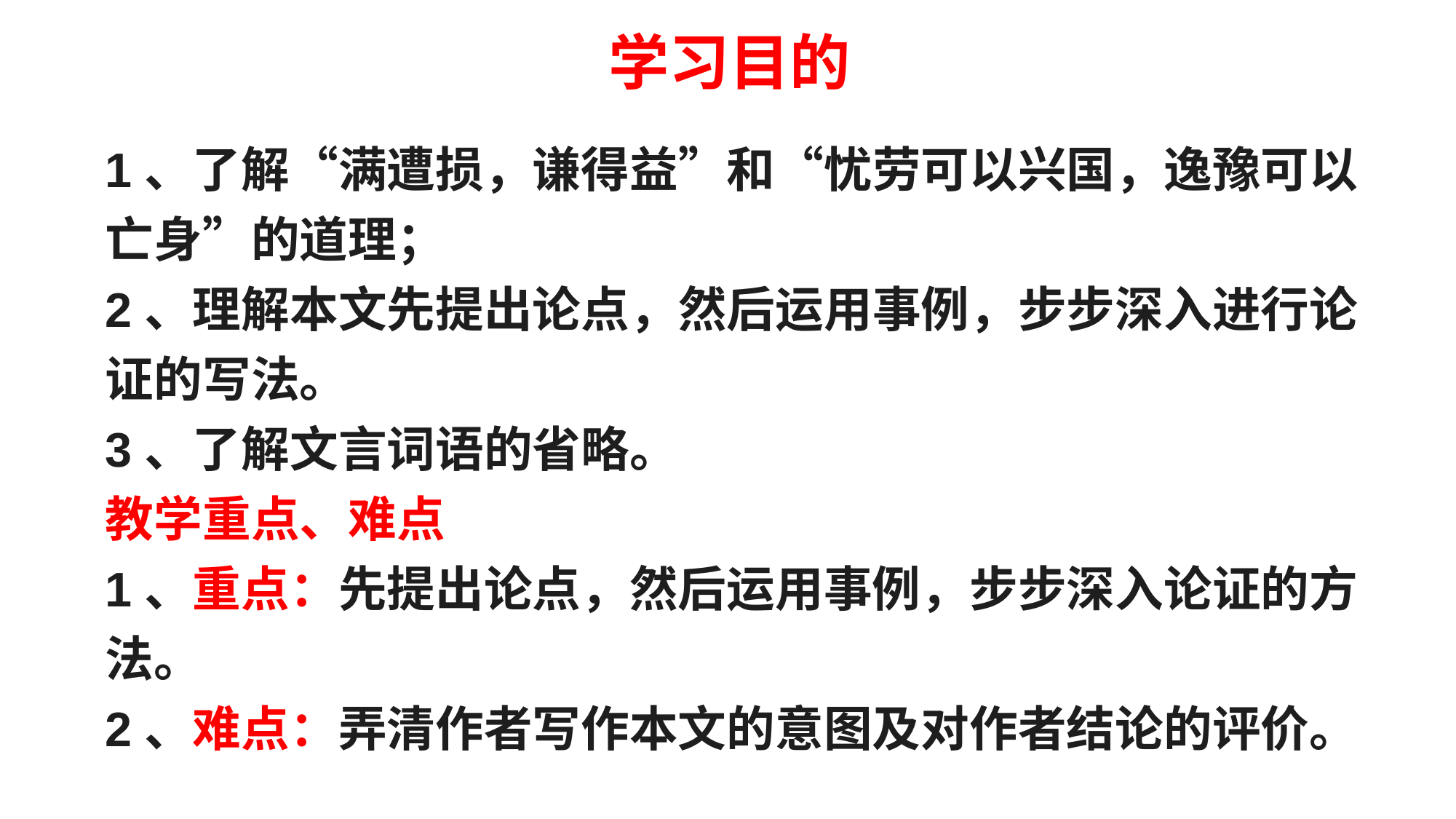

学习目的
1、了解“满遭损，谦得益”和“忧劳可以兴国，逸豫可以亡身”的道理；
2、理解本文先提出论点，然后运用事例，步步深入进行论证的写法。
3、了解文言词语的省略。
教学重点、难点
1、重点：先提出论点，然后运用事例，步步深入论证的方法。
2、难点：弄清作者写作本文的意图及对作者结论的评价。